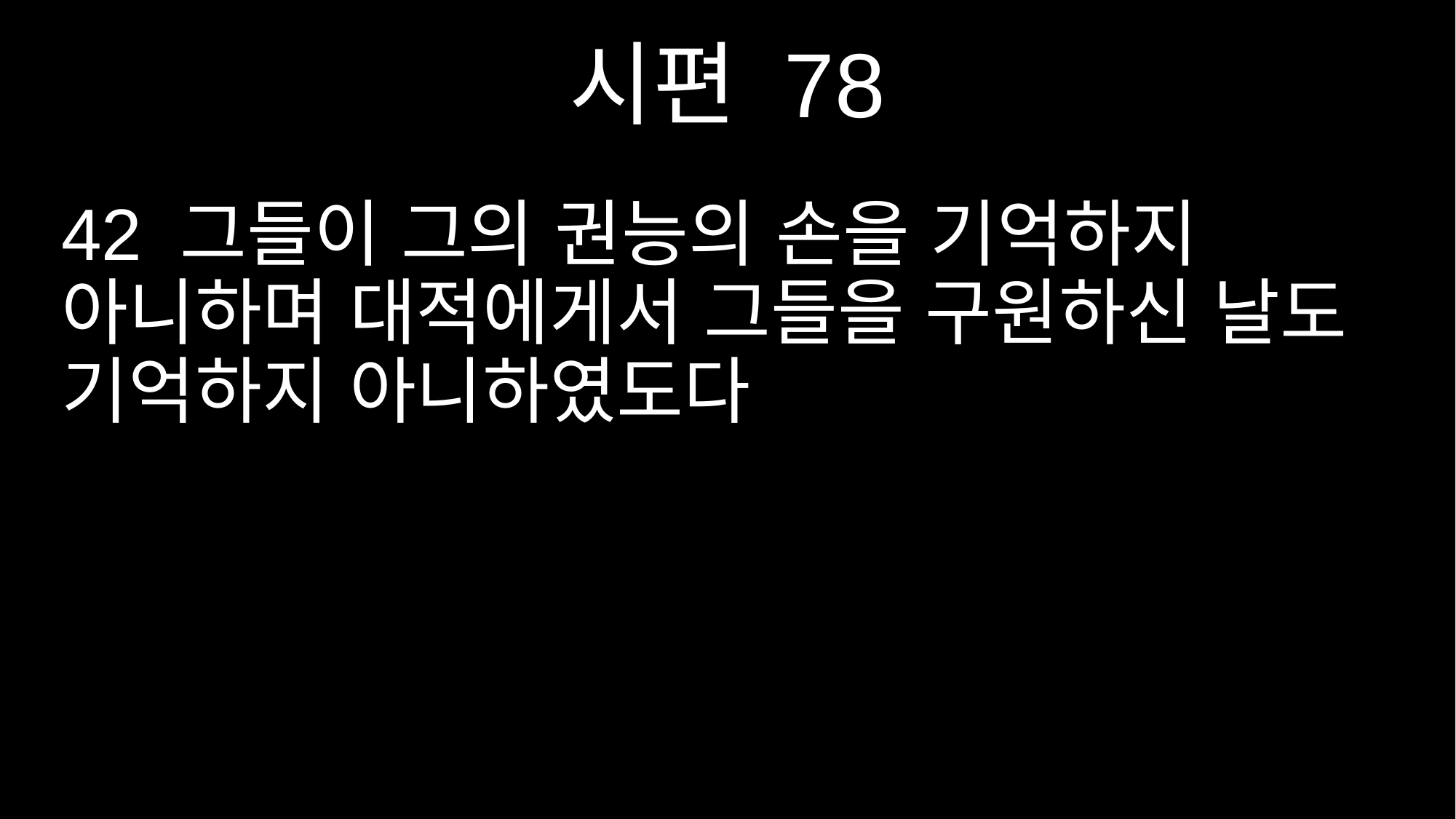

시편 78
42 그들이 그의 권능의 손을 기억하지 아니하며 대적에게서 그들을 구원하신 날도 기억하지 아니하였도다